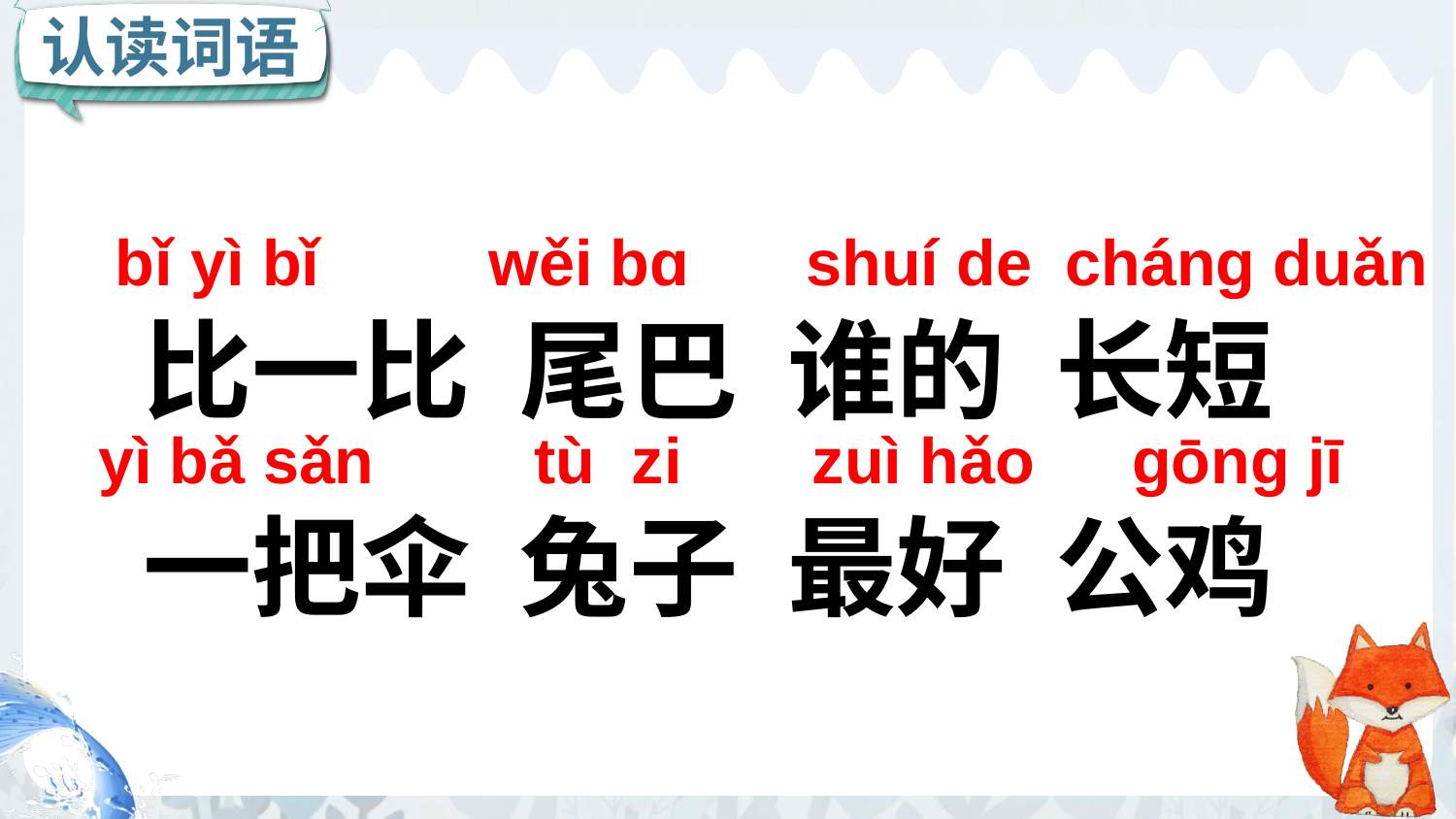

认读词语
bǐ yì bǐ
wěi bɑ
shuí de
chánɡ duǎn
比一比  尾巴  谁的  长短
一把伞  兔子  最好  公鸡
yì bǎ sǎn
tù  zi
zuì hǎo
ɡōnɡ jī